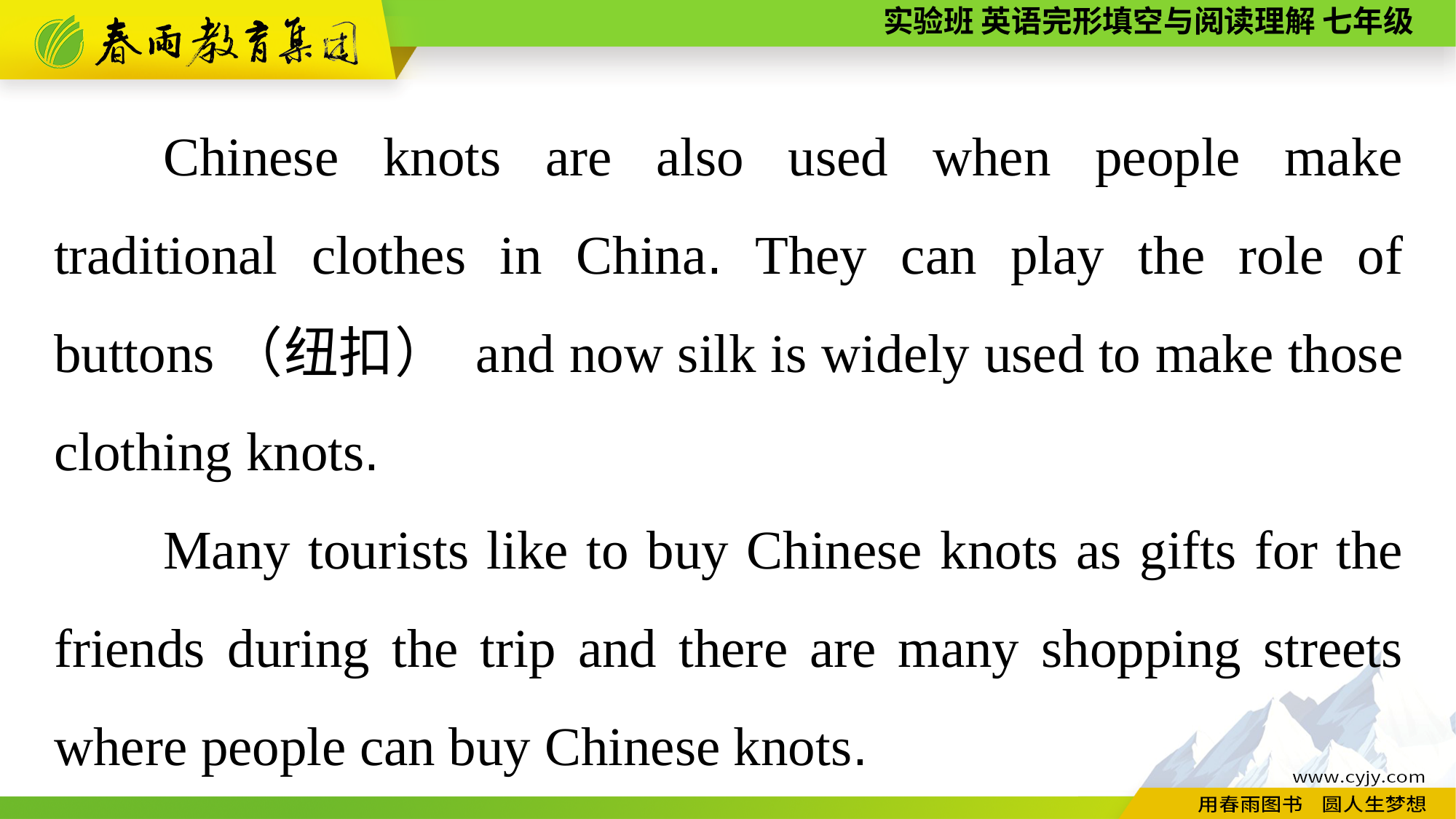

Chinese knots are also used when people make traditional clothes in China. They can play the role of buttons（纽扣） and now silk is widely used to make those clothing knots.
Many tourists like to buy Chinese knots as gifts for the friends during the trip and there are many shopping streets where people can buy Chinese knots.